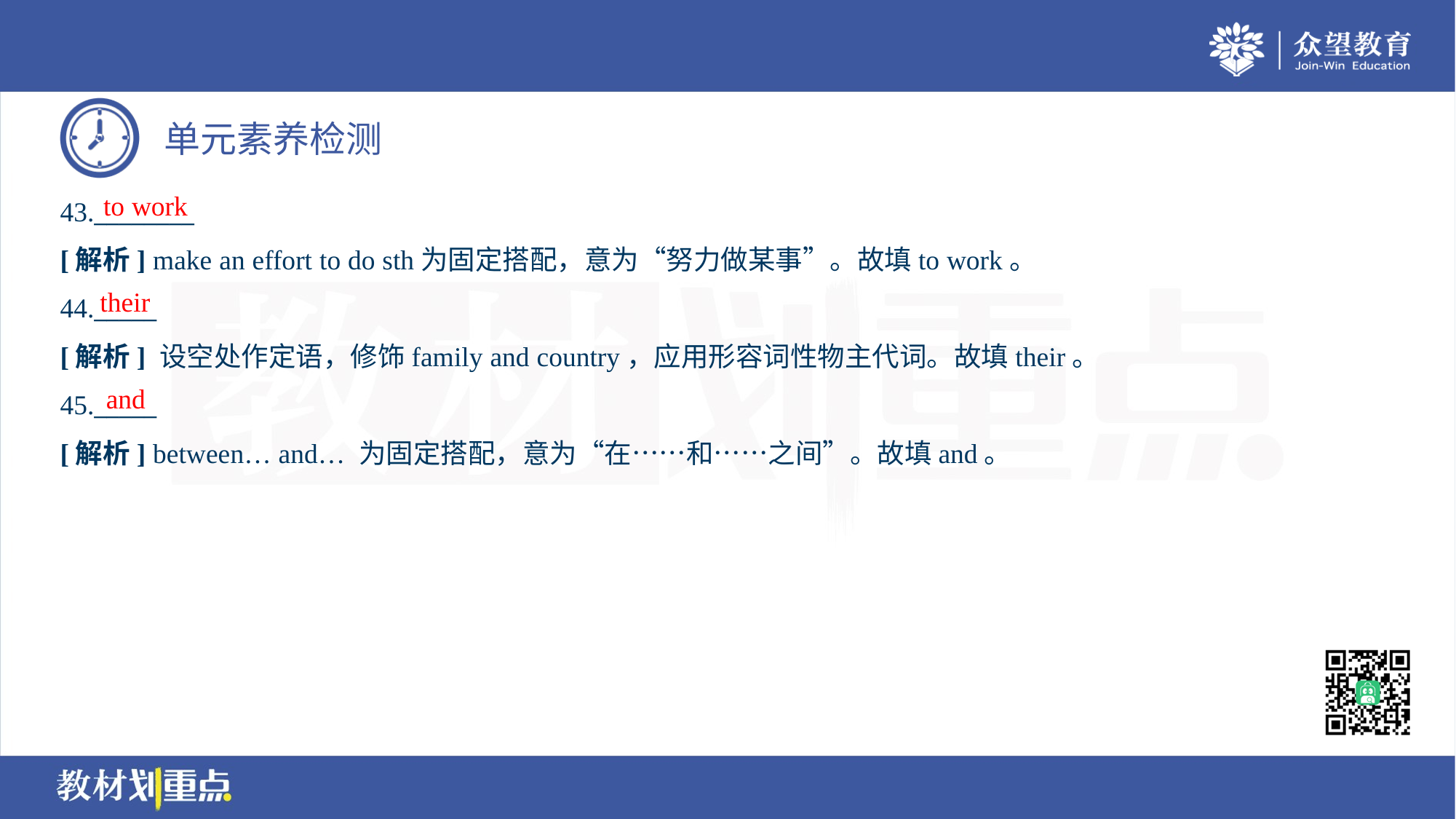

to work
43.________
[解析] make an effort to do sth为固定搭配，意为“努力做某事”。故填to work。
their
44._____
[解析] 设空处作定语，修饰family and country，应用形容词性物主代词。故填their。
and
45._____
[解析] between… and… 为固定搭配，意为“在……和……之间”。故填and。